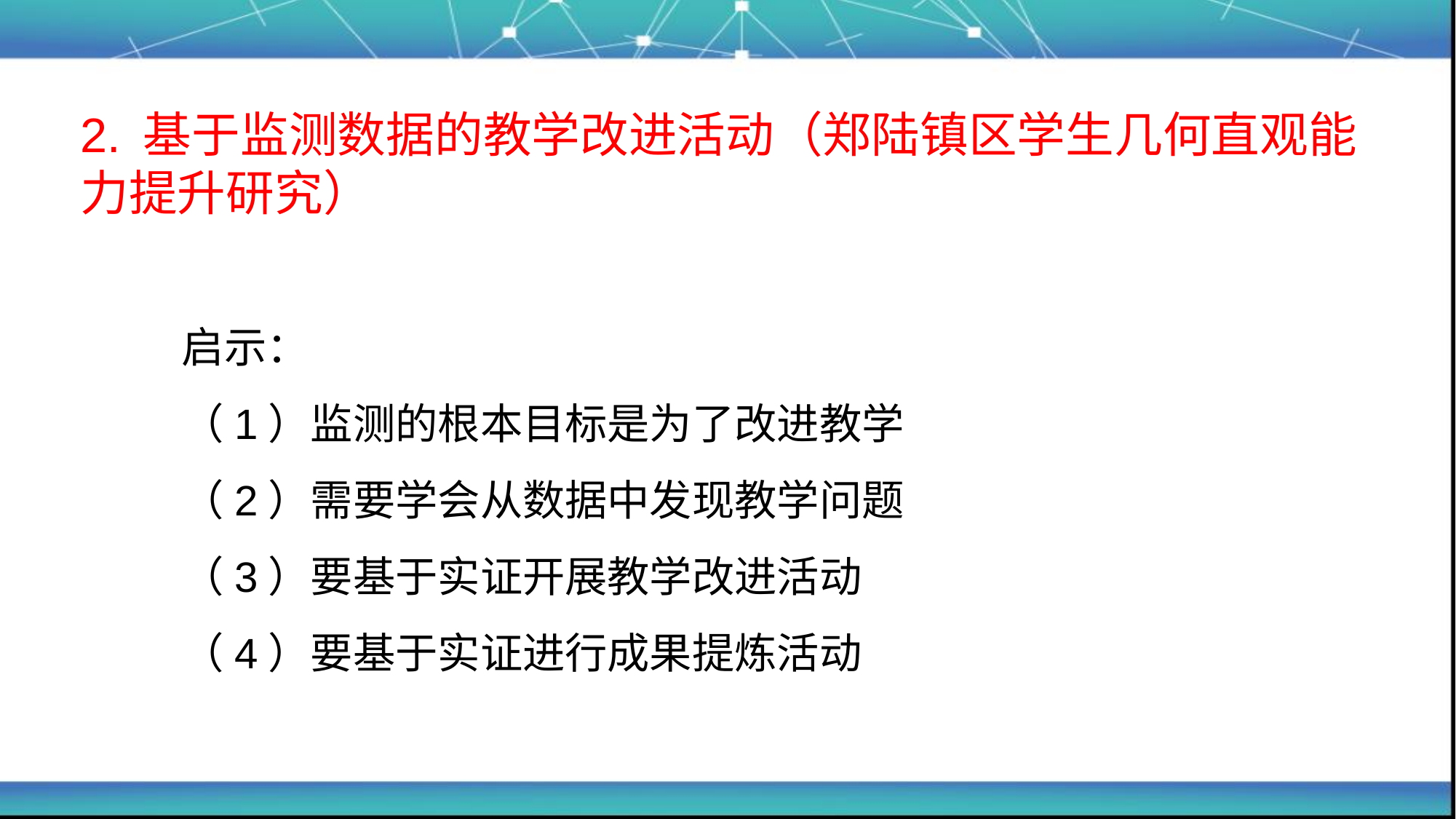

# 2. 基于监测数据的教学改进活动（郑陆镇区学生几何直观能力提升研究）
启示：
（1）监测的根本目标是为了改进教学
（2）需要学会从数据中发现教学问题
（3）要基于实证开展教学改进活动
（4）要基于实证进行成果提炼活动